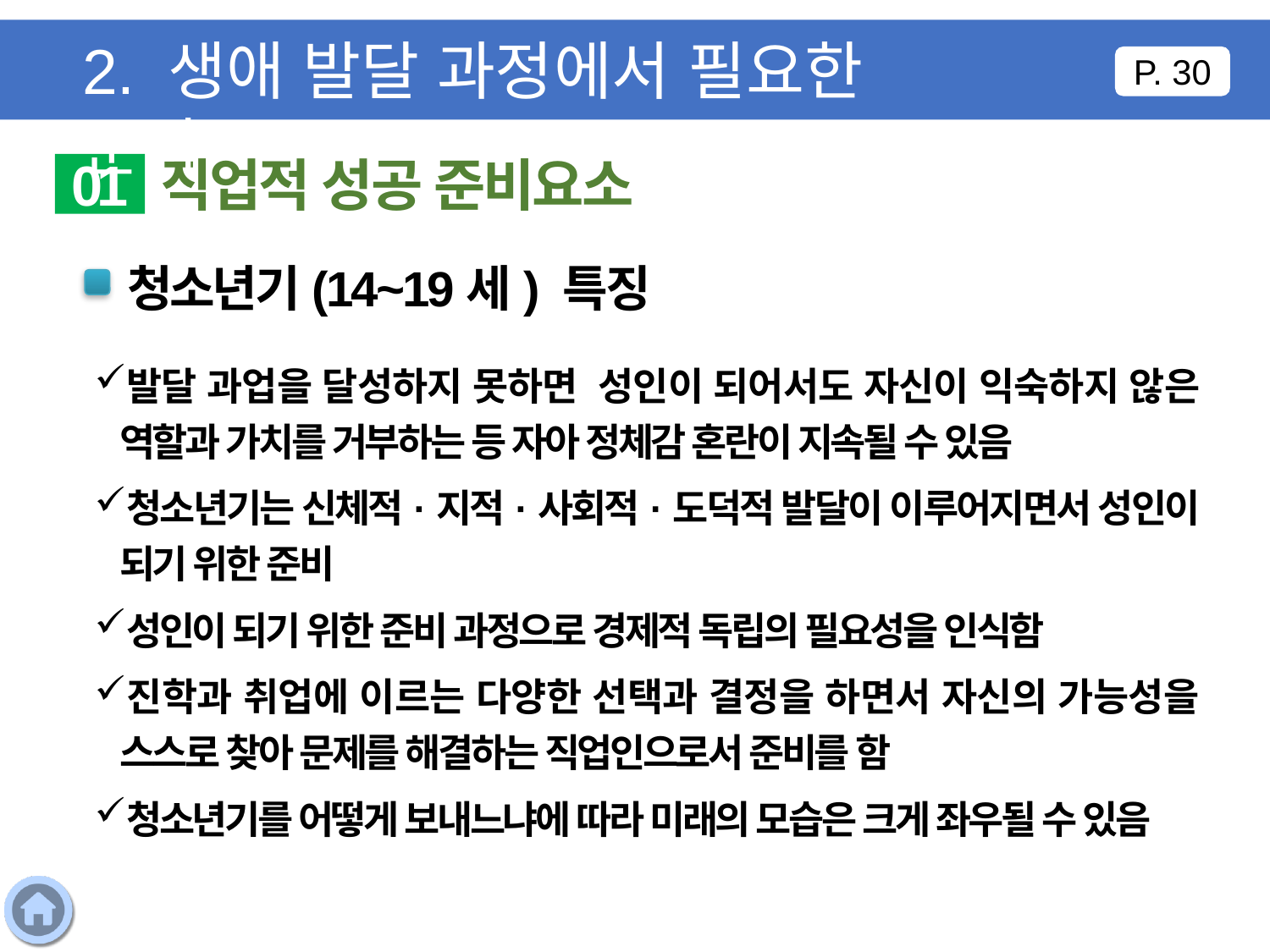

2. 생애 발달 과정에서 필요한 준비
P. 30
직업적 성공 준비요소
01
청소년기(14~19세) 특징

발달 과업을 달성하지 못하면  성인이 되어서도 자신이 익숙하지 않은 역할과 가치를 거부하는 등 자아 정체감 혼란이 지속될 수 있음
청소년기는 신체적·지적·사회적·도덕적 발달이 이루어지면서 성인이 되기 위한 준비
성인이 되기 위한 준비 과정으로 경제적 독립의 필요성을 인식함
진학과 취업에 이르는 다양한 선택과 결정을 하면서 자신의 가능성을 스스로 찾아 문제를 해결하는 직업인으로서 준비를 함
청소년기를 어떻게 보내느냐에 따라 미래의 모습은 크게 좌우될 수 있음